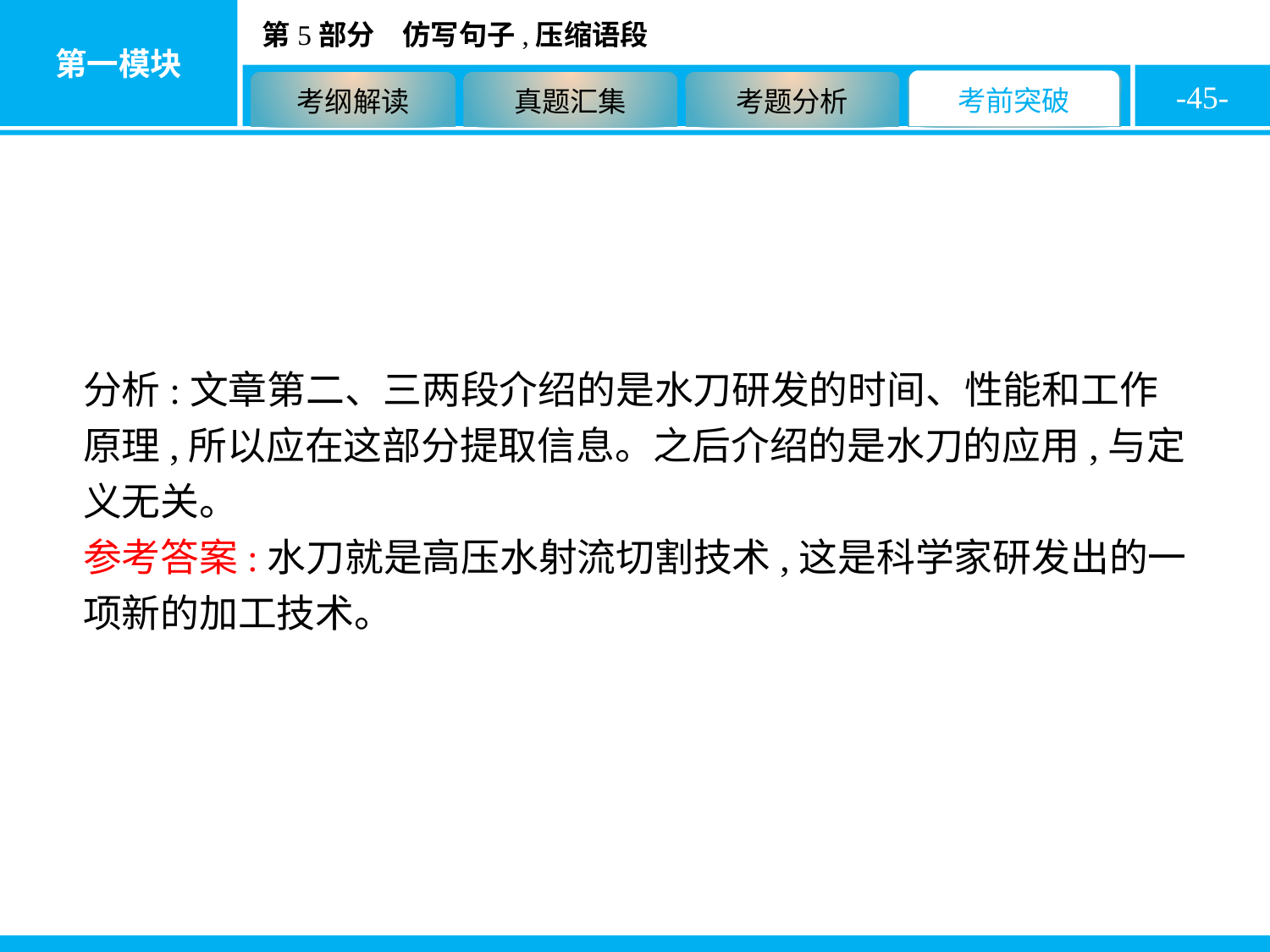

-45-
分析:文章第二、三两段介绍的是水刀研发的时间、性能和工作原理,所以应在这部分提取信息。之后介绍的是水刀的应用,与定义无关。
参考答案:水刀就是高压水射流切割技术,这是科学家研发出的一项新的加工技术。